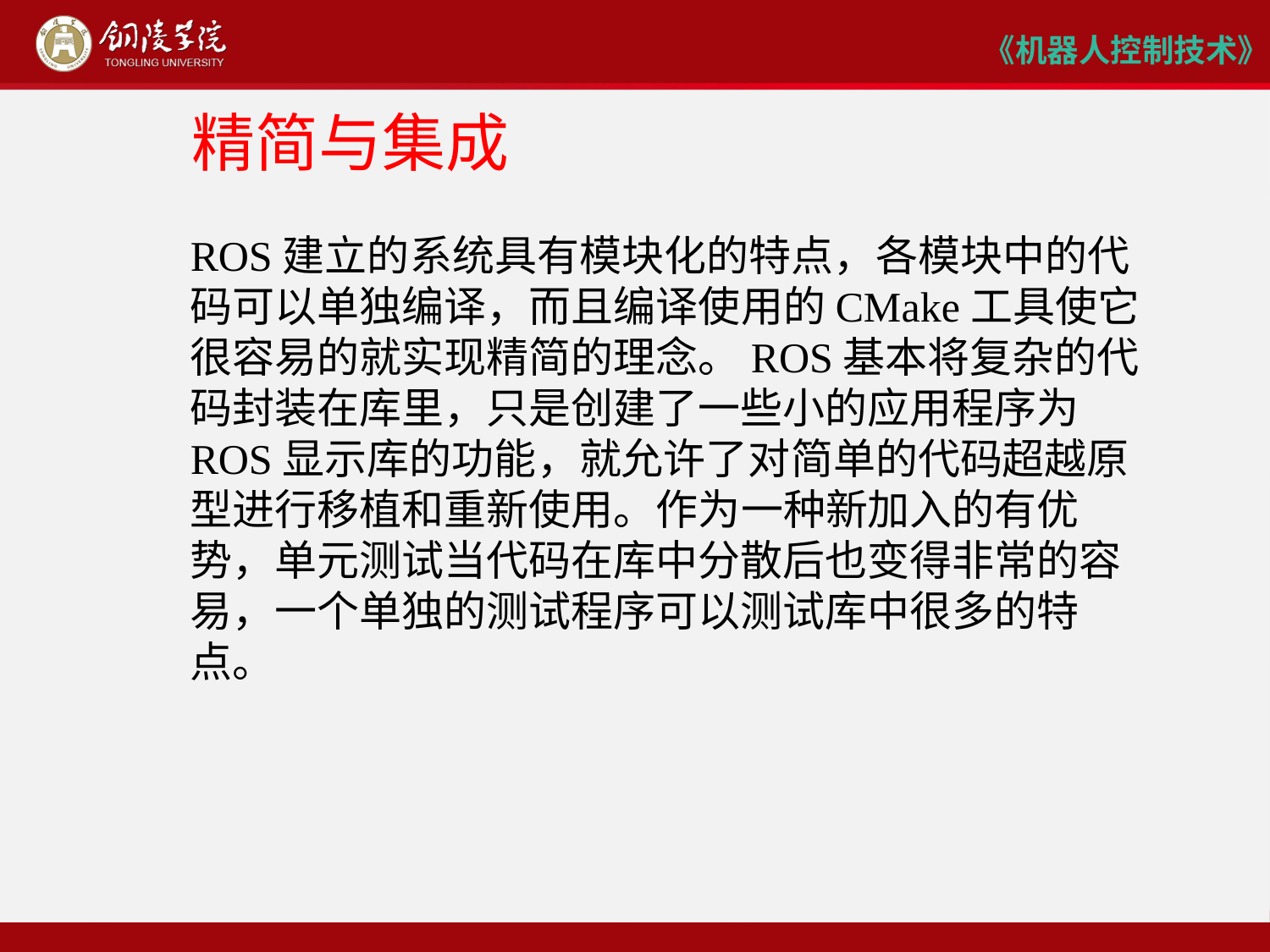

# 精简与集成
ROS建立的系统具有模块化的特点，各模块中的代码可以单独编译，而且编译使用的CMake工具使它很容易的就实现精简的理念。ROS基本将复杂的代码封装在库里，只是创建了一些小的应用程序为ROS显示库的功能，就允许了对简单的代码超越原型进行移植和重新使用。作为一种新加入的有优势，单元测试当代码在库中分散后也变得非常的容易，一个单独的测试程序可以测试库中很多的特点。